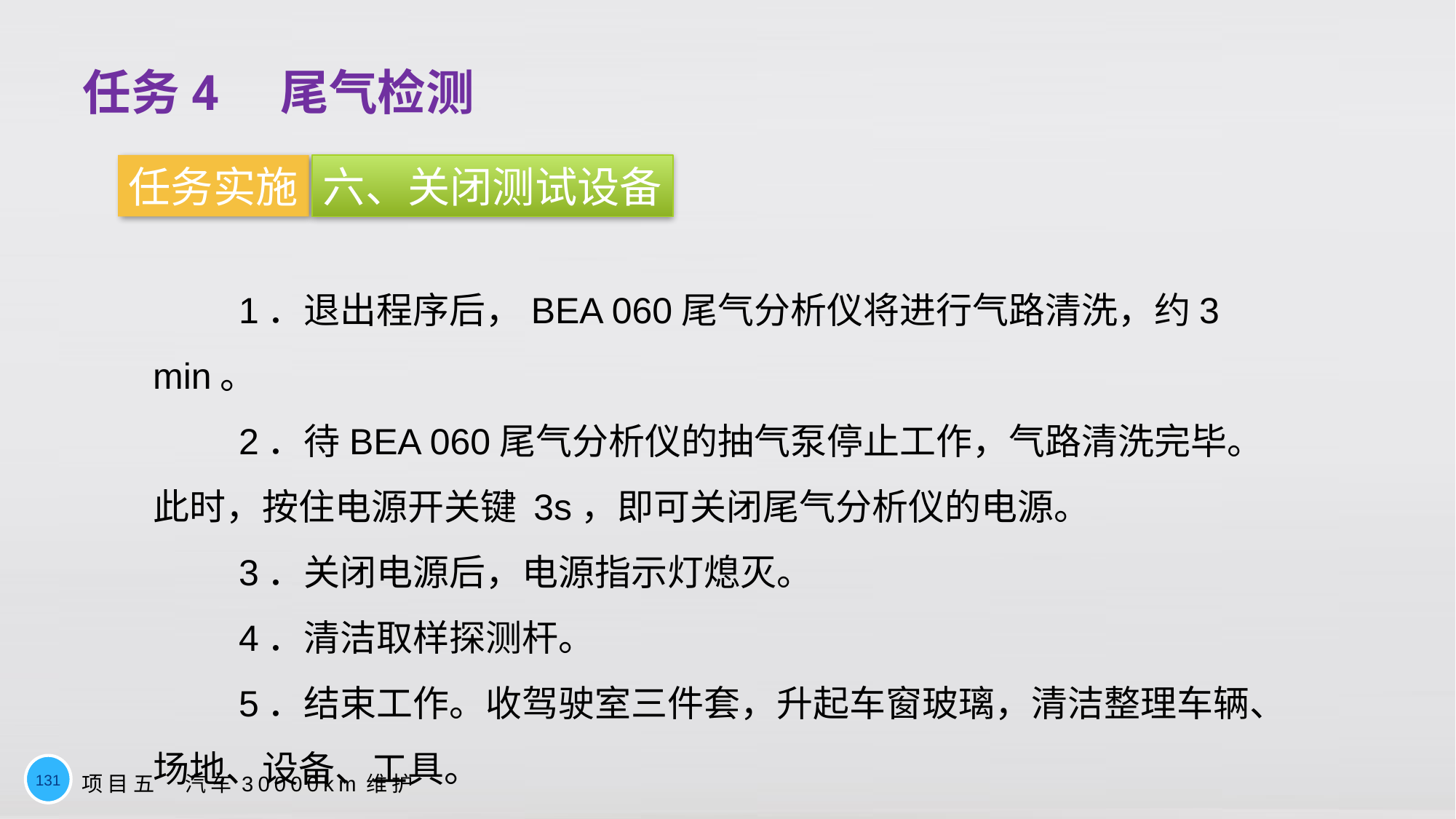

# 任务4　尾气检测
任务实施
六、关闭测试设备
1．退出程序后，BEA 060尾气分析仪将进行气路清洗，约3 min。
2．待BEA 060尾气分析仪的抽气泵停止工作，气路清洗完毕。此时，按住电源开关键 3s，即可关闭尾气分析仪的电源。
3．关闭电源后，电源指示灯熄灭。
4．清洁取样探测杆。
5．结束工作。收驾驶室三件套，升起车窗玻璃，清洁整理车辆、场地、设备、工具。
131